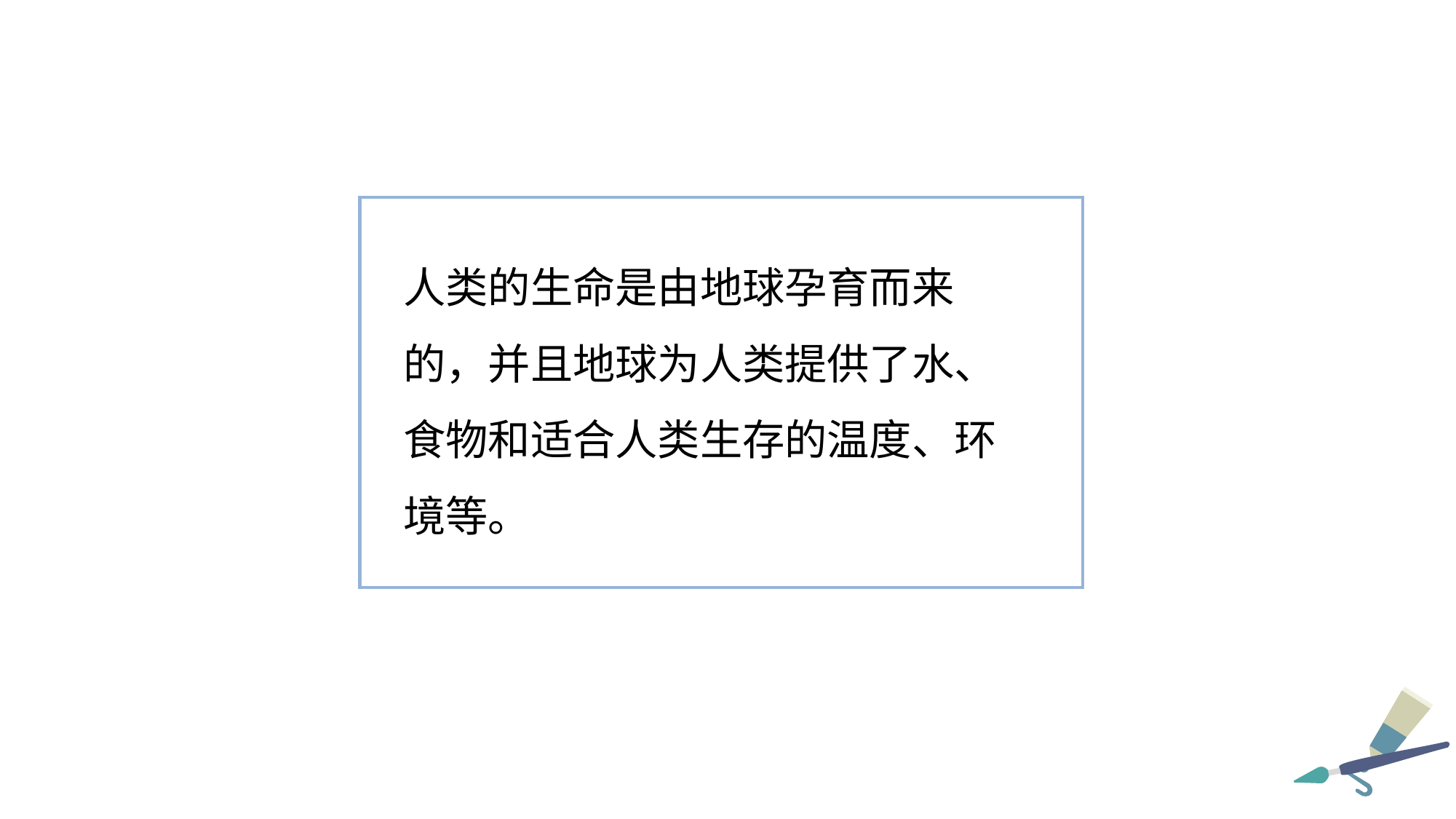

人类的生命是由地球孕育而来的，并且地球为人类提供了水、食物和适合人类生存的温度、环境等。